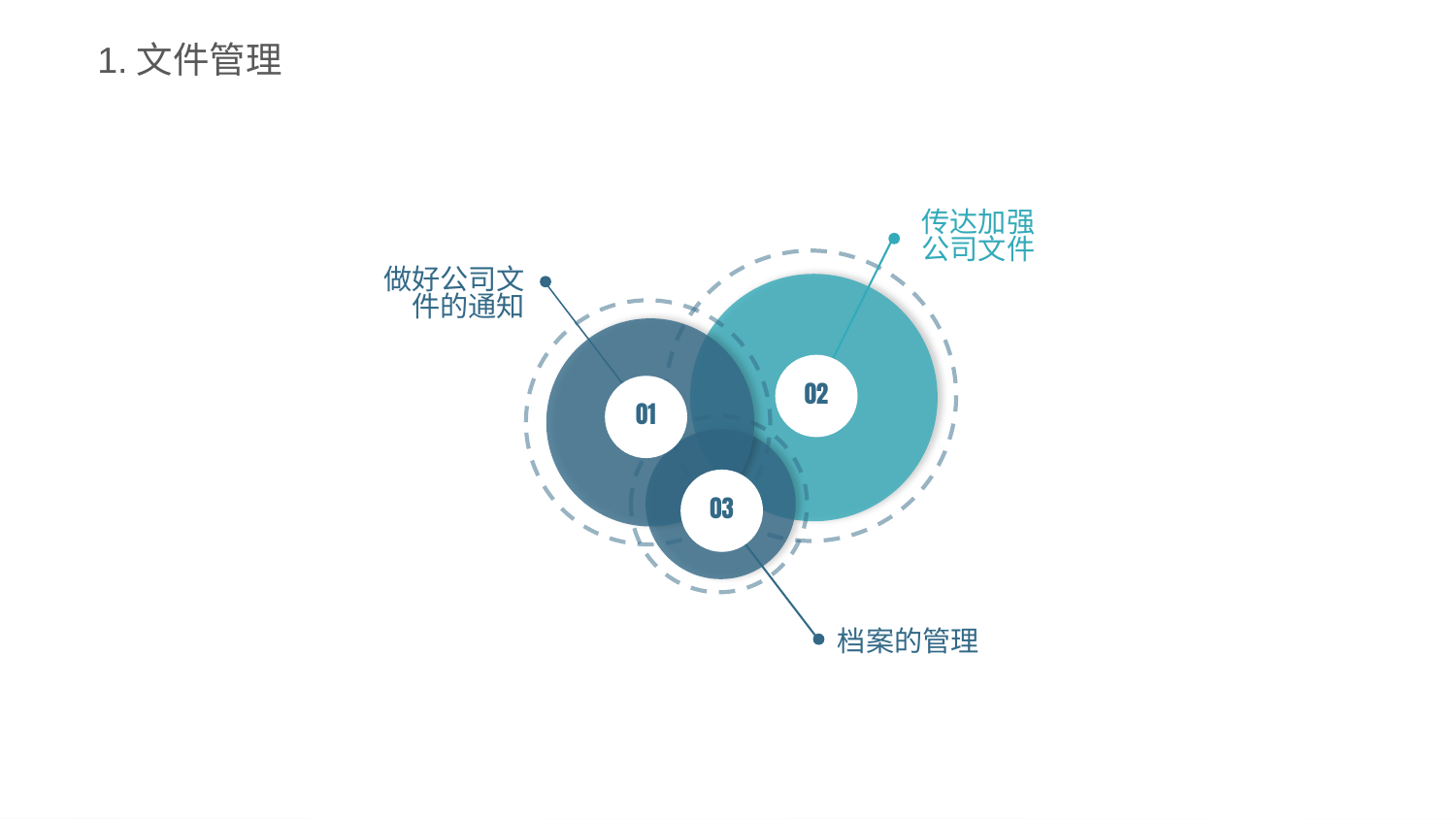

1.文件管理
传达加强公司文件

做好公司文件的通知

02

01

03

档案的管理